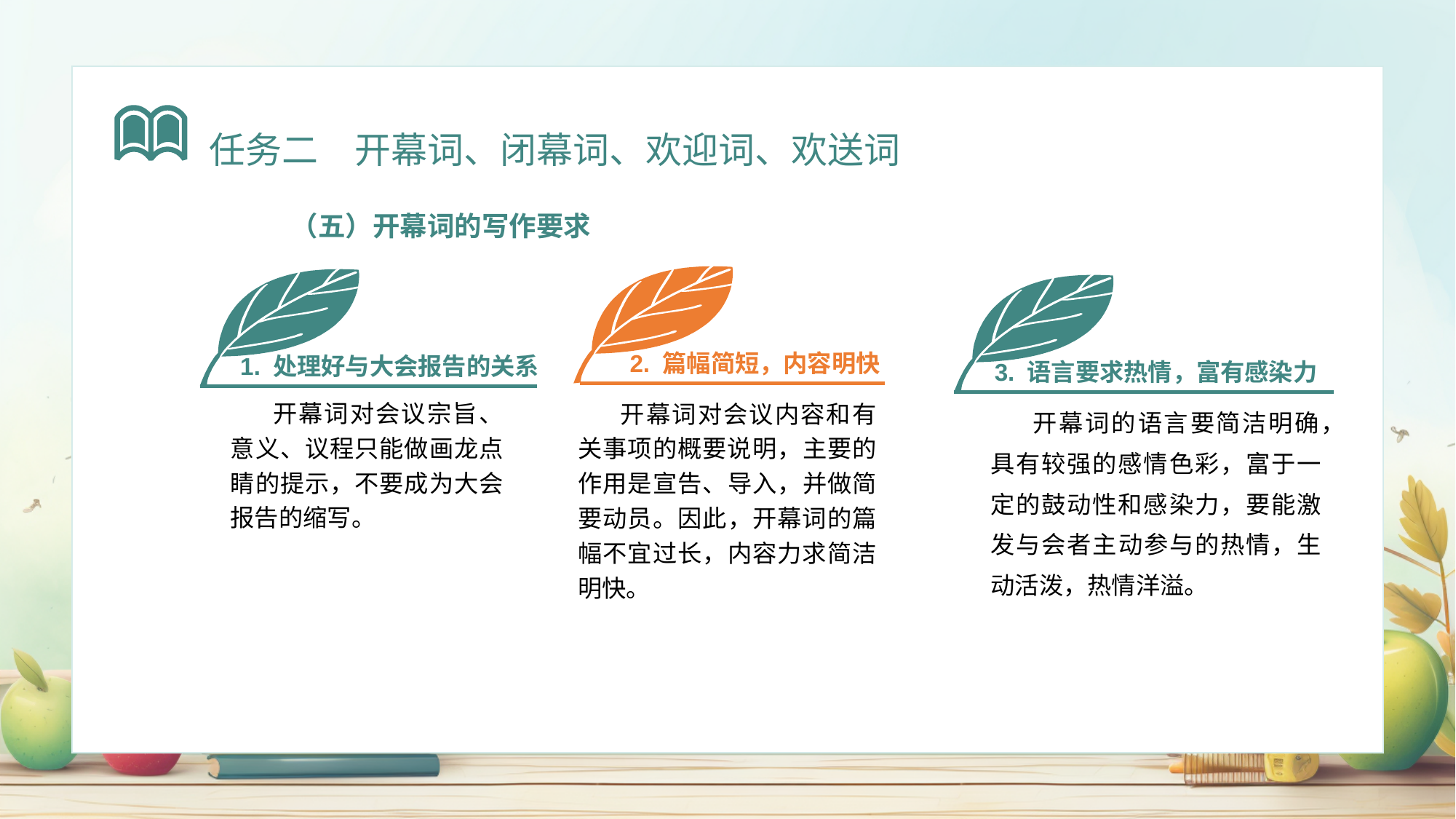

任务二　开幕词、闭幕词、欢迎词、欢送词

（五）开幕词的写作要求

2. 篇幅简短，内容明快
1. 处理好与大会报告的关系
3. 语言要求热情，富有感染力
开幕词对会议宗旨、意义、议程只能做画龙点睛的提示，不要成为大会报告的缩写。
开幕词对会议内容和有关事项的概要说明，主要的作用是宣告、导入，并做简要动员。因此，开幕词的篇幅不宜过长，内容力求简洁明快。
开幕词的语言要简洁明确，具有较强的感情色彩，富于一定的鼓动性和感染力，要能激发与会者主动参与的热情，生动活泼，热情洋溢。